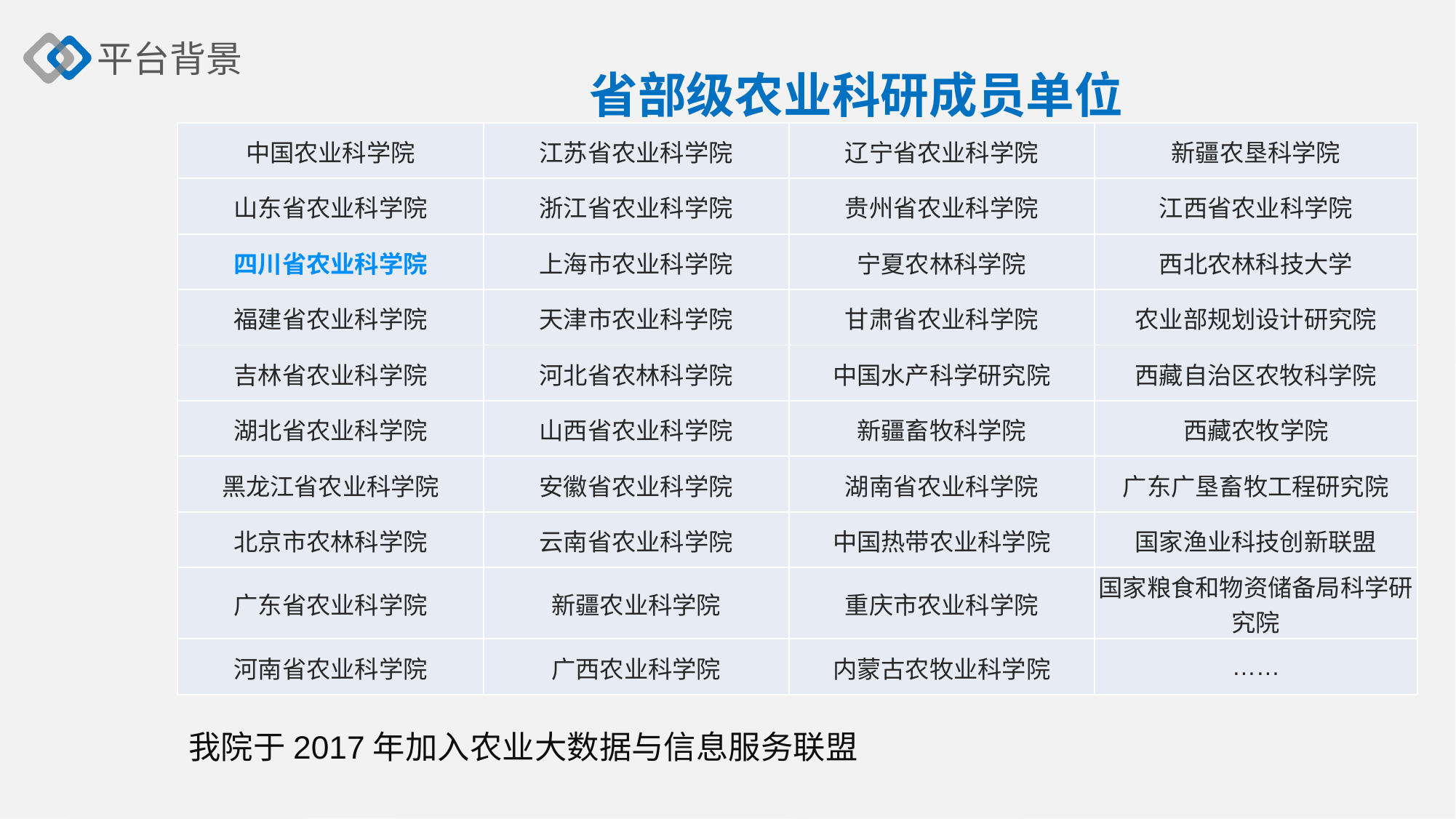

平台背景

省部级农业科研成员单位
| 中国农业科学院 | 江苏省农业科学院 | 辽宁省农业科学院 | 新疆农垦科学院 |
| --- | --- | --- | --- |
| 山东省农业科学院 | 浙江省农业科学院 | 贵州省农业科学院 | 江西省农业科学院 |
| 四川省农业科学院 | 上海市农业科学院 | 宁夏农林科学院 | 西北农林科技大学 |
| 福建省农业科学院 | 天津市农业科学院 | 甘肃省农业科学院 | 农业部规划设计研究院 |
| 吉林省农业科学院 | 河北省农林科学院 | 中国水产科学研究院 | 西藏自治区农牧科学院 |
| 湖北省农业科学院 | 山西省农业科学院 | 新疆畜牧科学院 | 西藏农牧学院 |
| 黑龙江省农业科学院 | 安徽省农业科学院 | 湖南省农业科学院 | 广东广垦畜牧工程研究院 |
| 北京市农林科学院 | 云南省农业科学院 | 中国热带农业科学院 | 国家渔业科技创新联盟 |
| 广东省农业科学院 | 新疆农业科学院 | 重庆市农业科学院 | 国家粮食和物资储备局科学研究院 |
| 河南省农业科学院 | 广西农业科学院 | 内蒙古农牧业科学院 | …… |
我院于2017年加入农业大数据与信息服务联盟